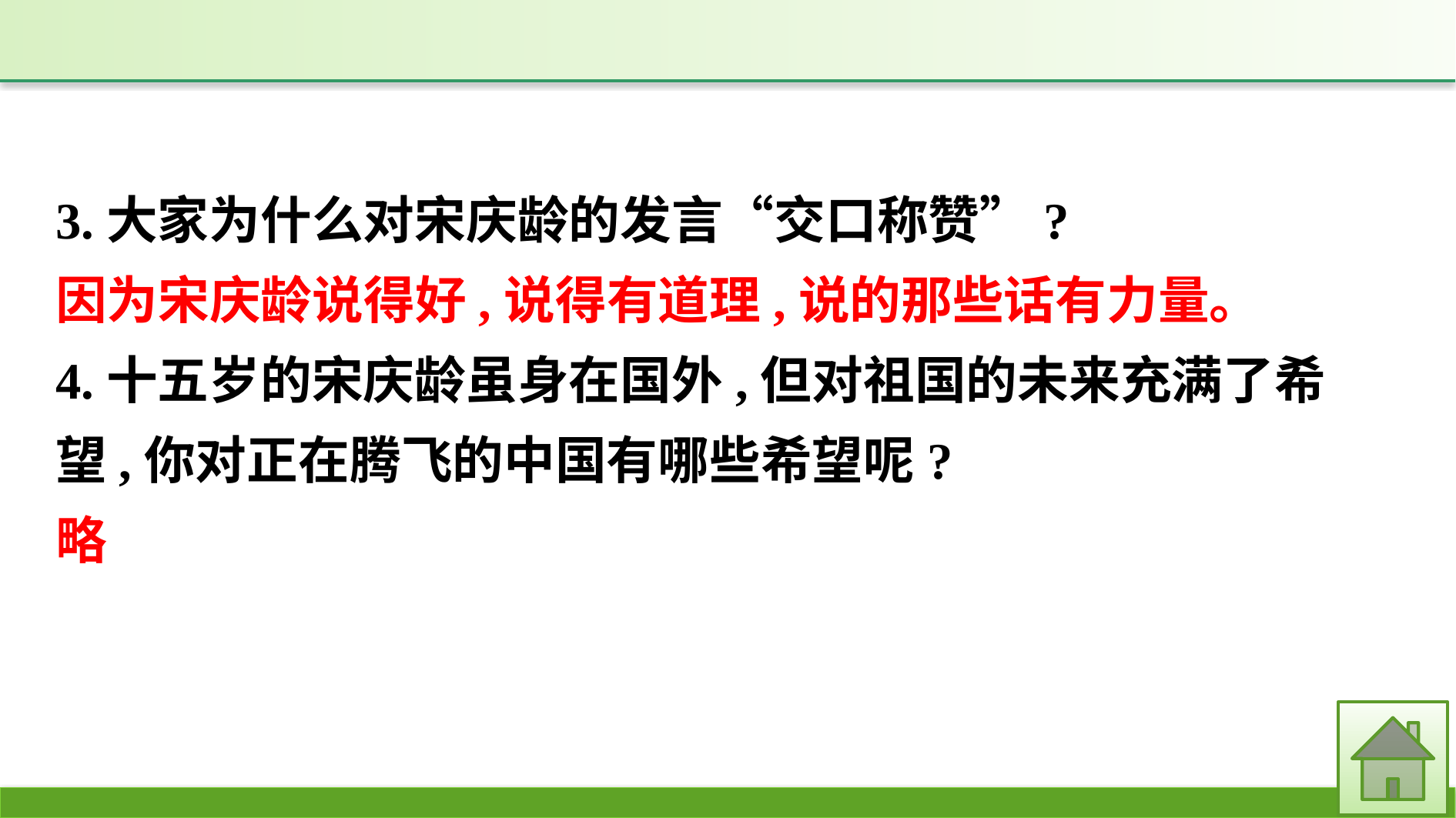

3.大家为什么对宋庆龄的发言“交口称赞”?
因为宋庆龄说得好,说得有道理,说的那些话有力量。
4.十五岁的宋庆龄虽身在国外,但对祖国的未来充满了希望,你对正在腾飞的中国有哪些希望呢?
略